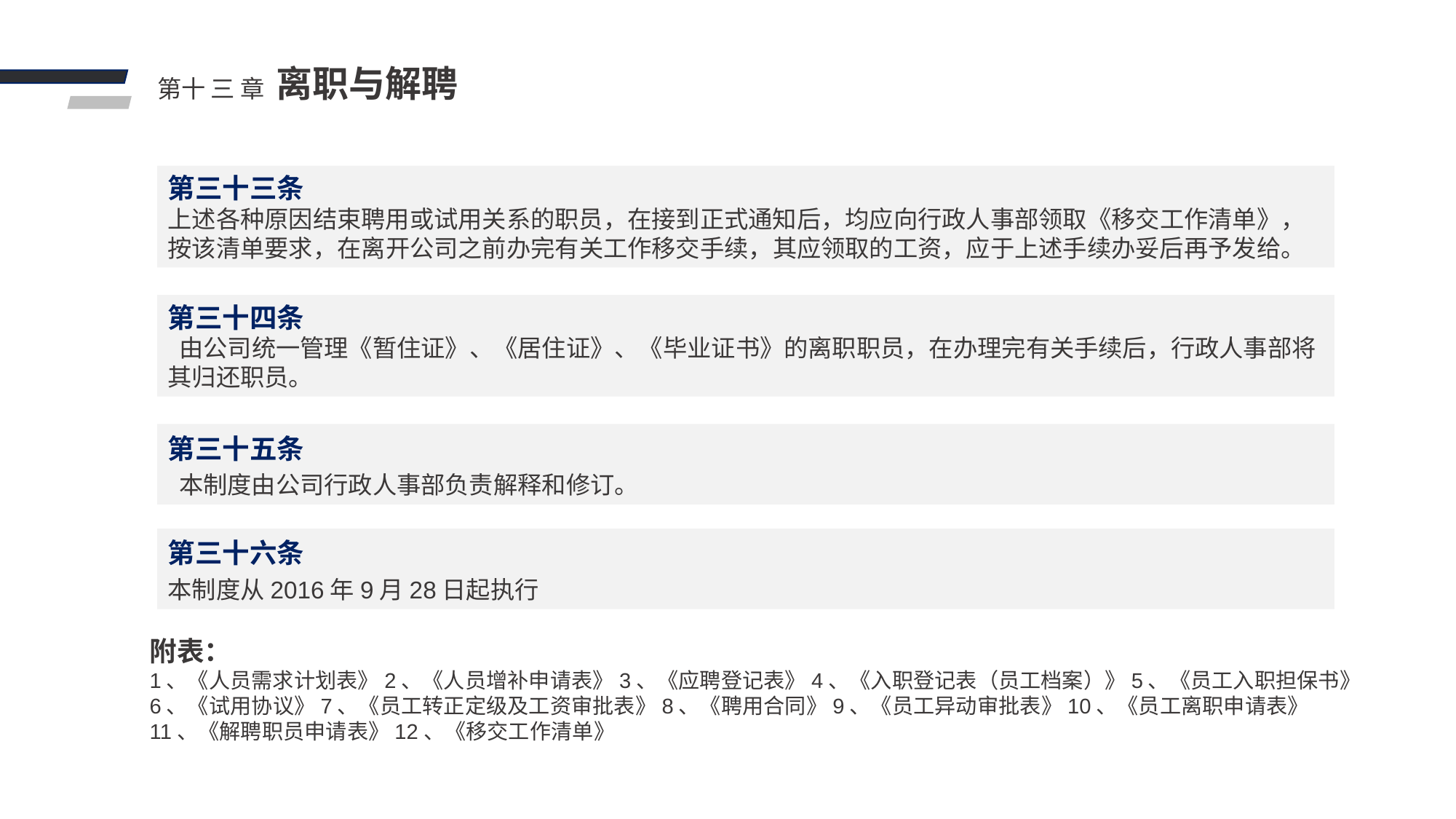

离职与解聘
第十 三 章

第三十三条
上述各种原因结束聘用或试用关系的职员，在接到正式通知后，均应向行政人事部领取《移交工作清单》，按该清单要求，在离开公司之前办完有关工作移交手续，其应领取的工资，应于上述手续办妥后再予发给。
第三十四条
 由公司统一管理《暂住证》、《居住证》、《毕业证书》的离职职员，在办理完有关手续后，行政人事部将其归还职员。
第三十五条
 本制度由公司行政人事部负责解释和修订。
第三十六条
本制度从2016年9月28日起执行
附表：
1、《人员需求计划表》2、《人员增补申请表》3、《应聘登记表》4、《入职登记表（员工档案）》5、《员工入职担保书》
6、《试用协议》7、《员工转正定级及工资审批表》8、《聘用合同》9、《员工异动审批表》10、《员工离职申请表》
11、《解聘职员申请表》12、《移交工作清单》